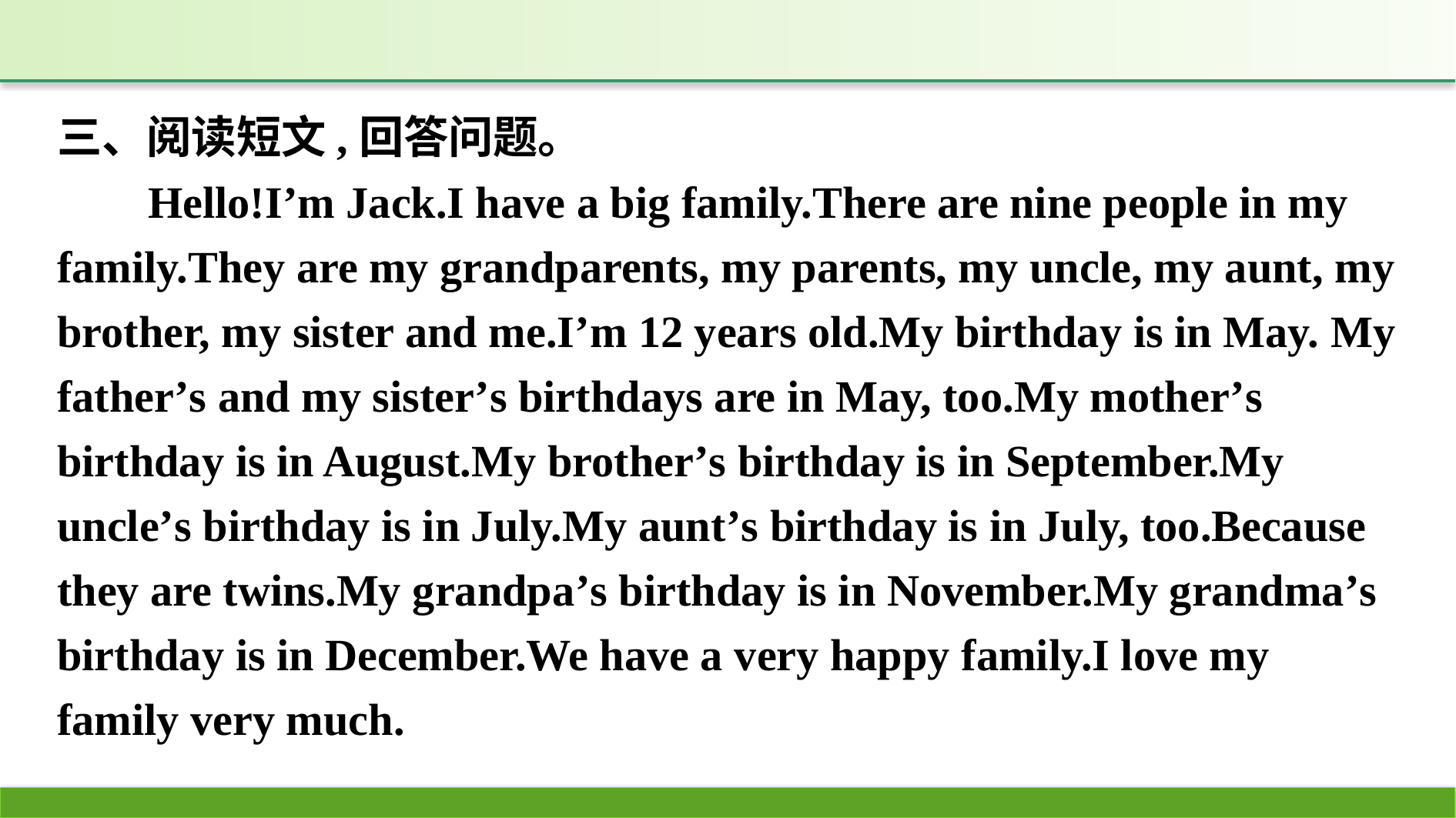

三、阅读短文,回答问题。
Hello!I’m Jack.I have a big family.There are nine people in my family.They are my grandparents, my parents, my uncle, my aunt, my brother, my sister and me.I’m 12 years old.My birthday is in May. My father’s and my sister’s birthdays are in May, too.My mother’s birthday is in August.My brother’s birthday is in September.My uncle’s birthday is in July.My aunt’s birthday is in July, too.Because they are twins.My grandpa’s birthday is in November.My grandma’s birthday is in December.We have a very happy family.I love my family very much.